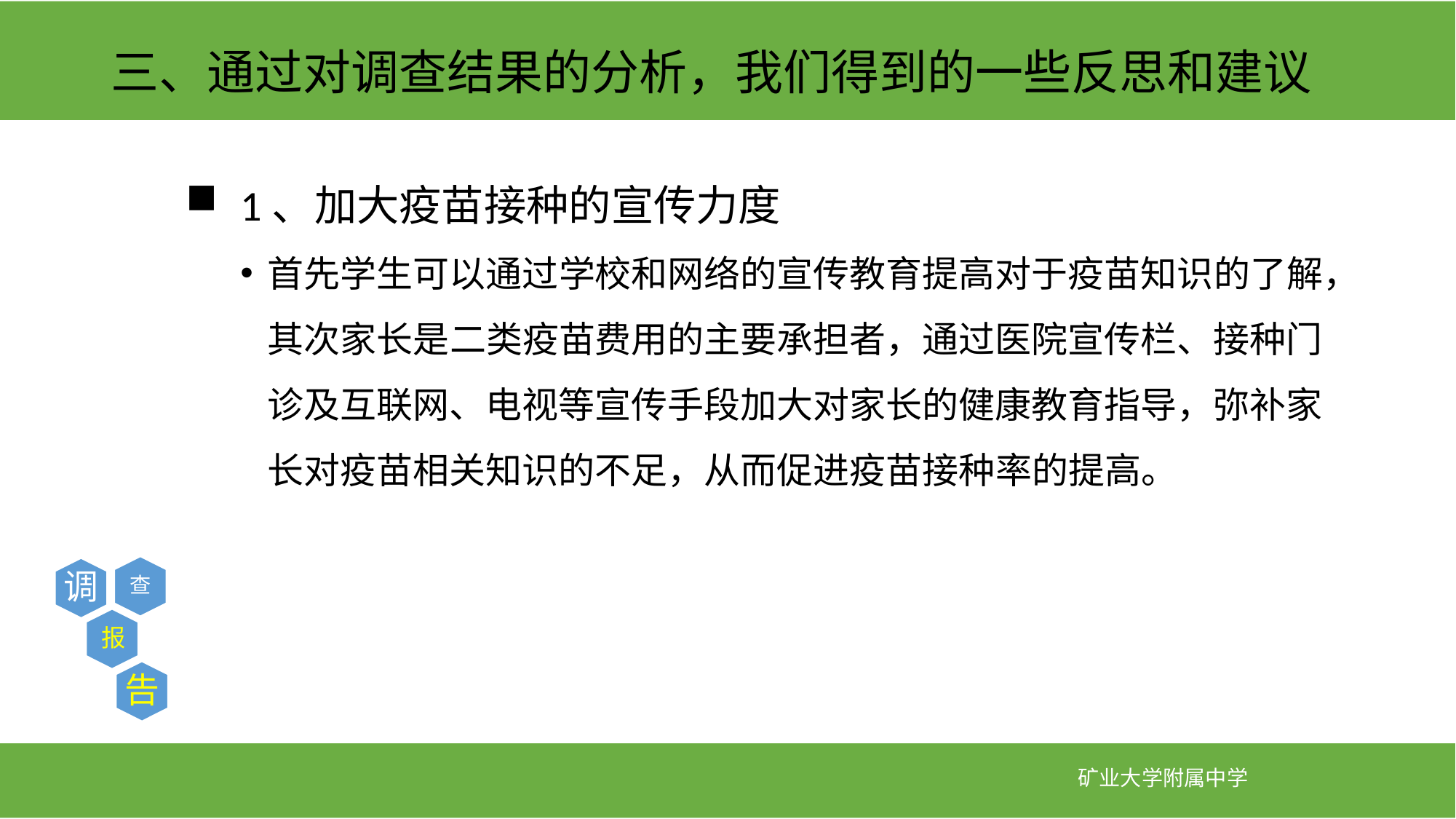

# 三、通过对调查结果的分析，我们得到的一些反思和建议
1、加大疫苗接种的宣传力度
首先学生可以通过学校和网络的宣传教育提高对于疫苗知识的了解，其次家长是二类疫苗费用的主要承担者，通过医院宣传栏、接种门诊及互联网、电视等宣传手段加大对家长的健康教育指导，弥补家长对疫苗相关知识的不足，从而促进疫苗接种率的提高。